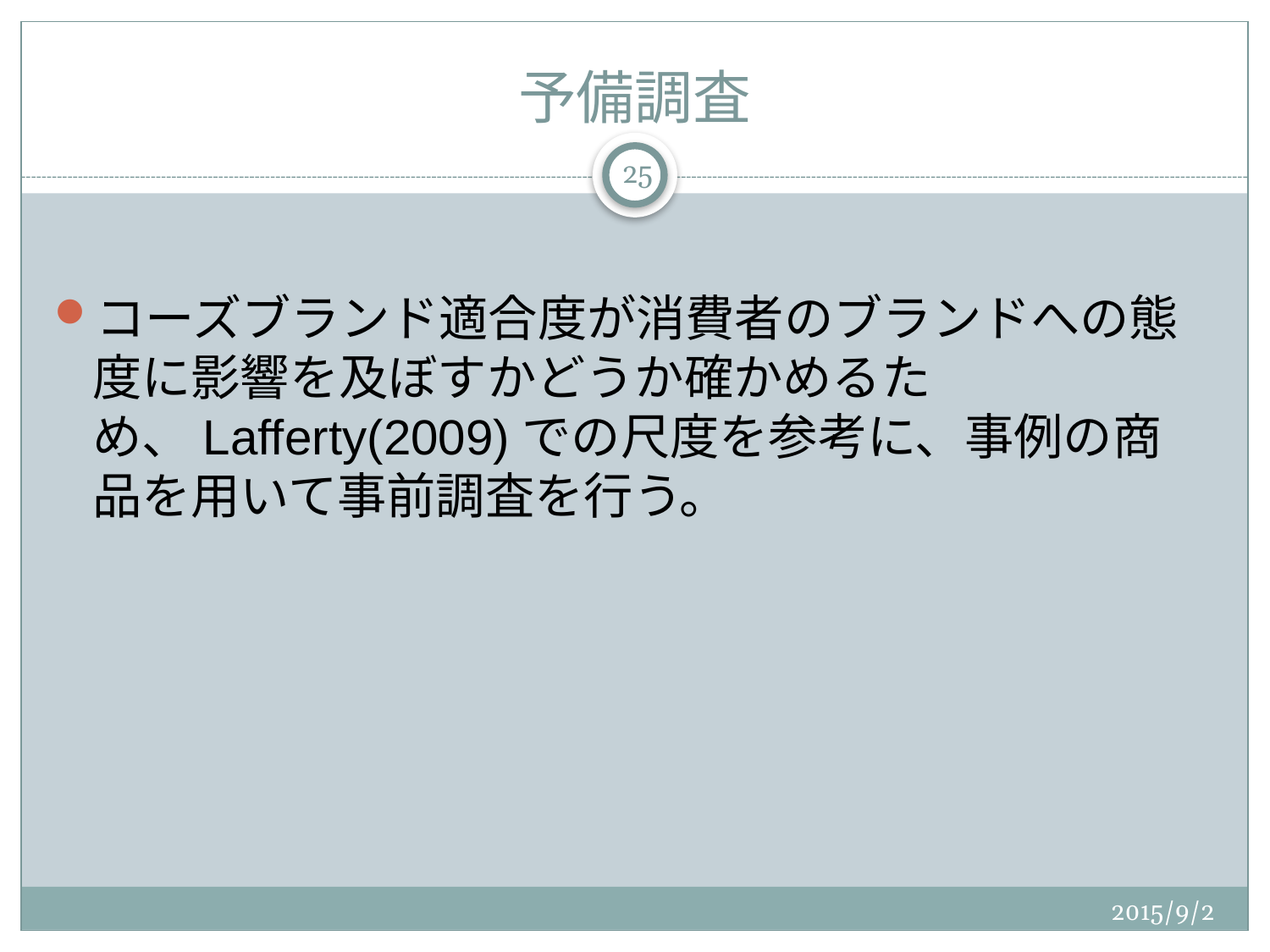

# 予備調査
25

コーズブランド適合度が消費者のブランドへの態度に影響を及ぼすかどうか確かめるため、Lafferty(2009)での尺度を参考に、事例の商品を用いて事前調査を行う。

2015/9/2